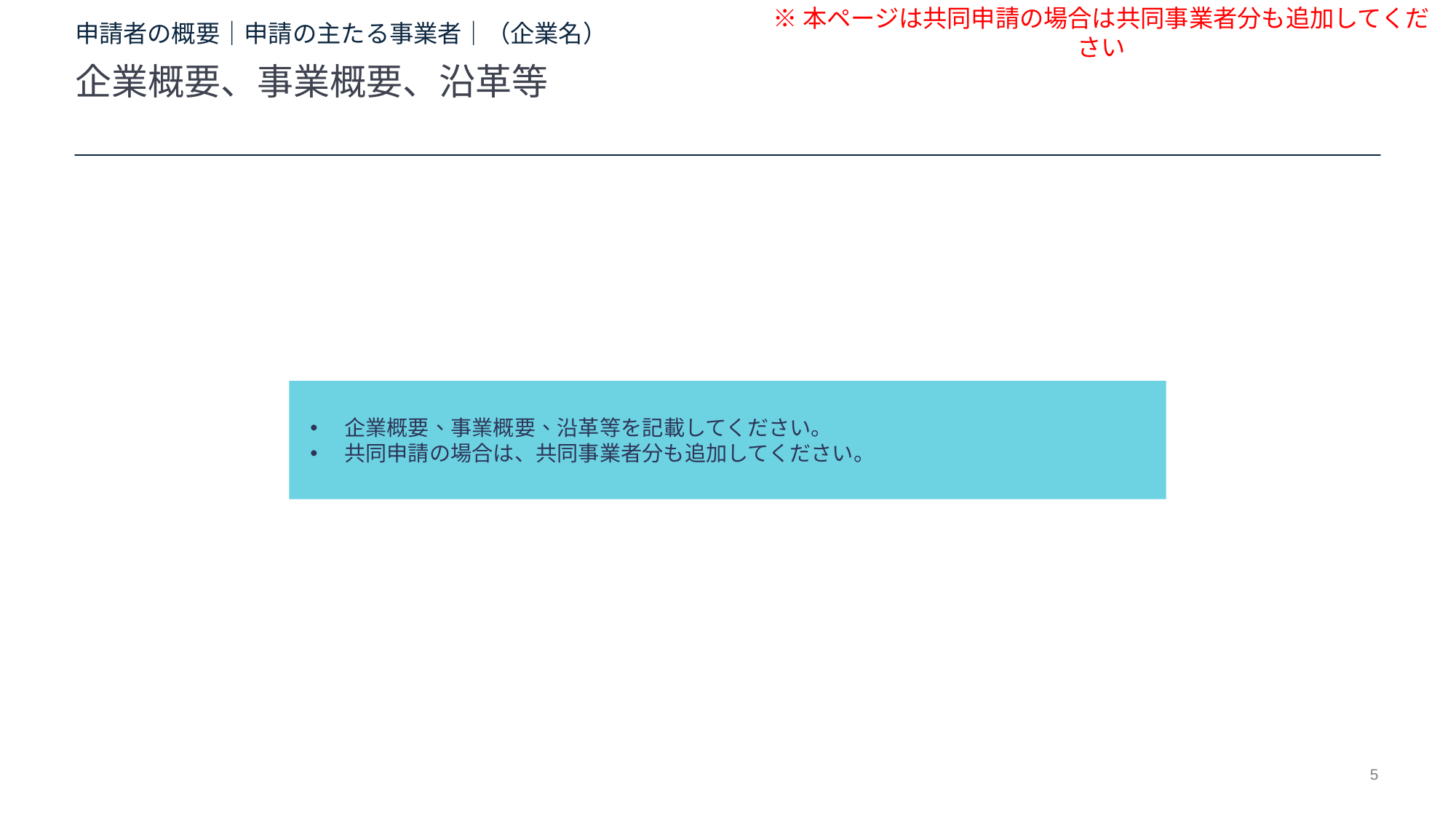

※本ページは共同申請の場合は共同事業者分も追加してください
# 申請者の概要｜申請の主たる事業者｜（企業名）
企業概要、事業概要、沿革等
企業概要、事業概要、沿革等を記載してください。
共同申請の場合は、共同事業者分も追加してください。